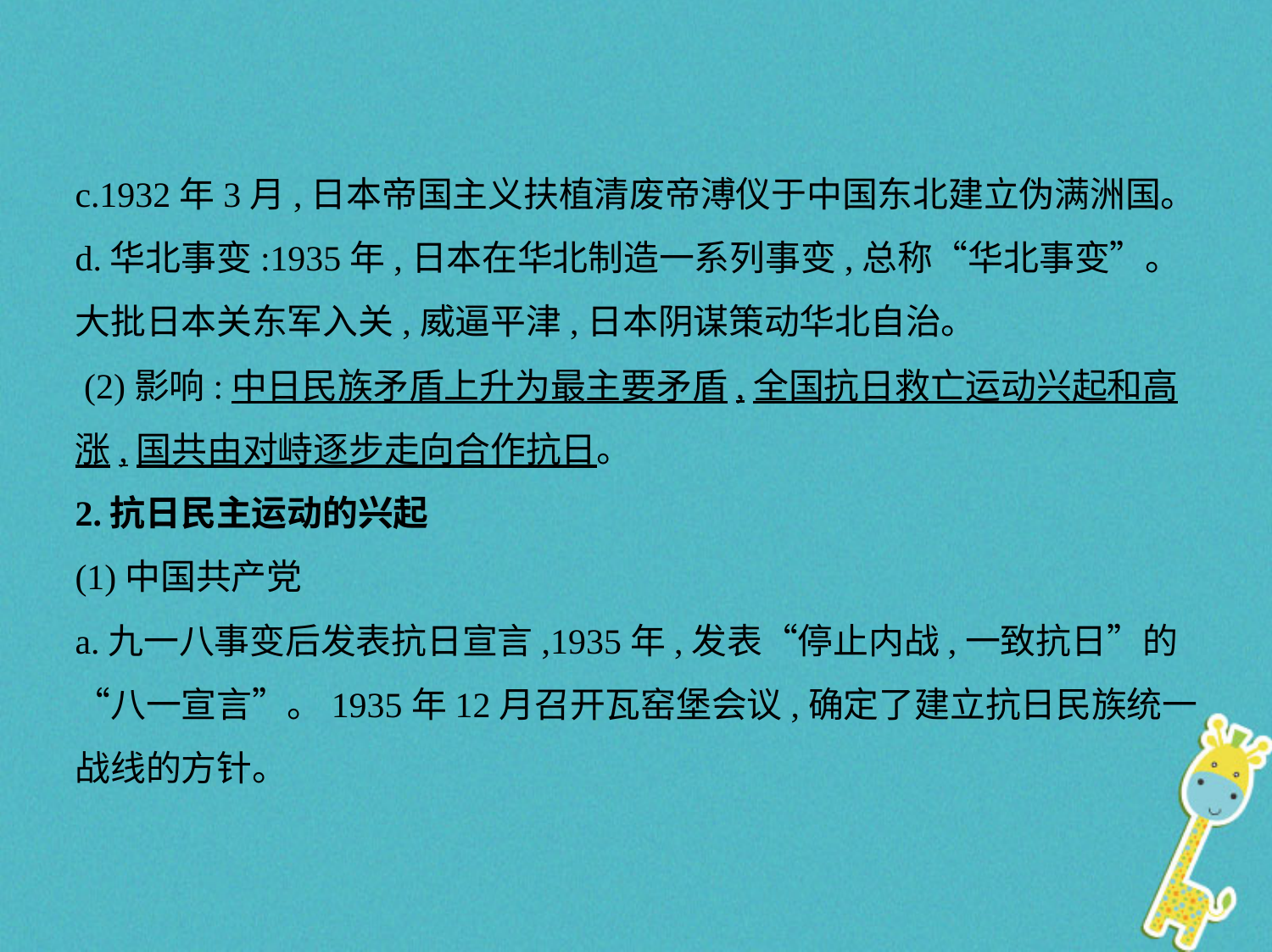

c.1932年3月,日本帝国主义扶植清废帝溥仪于中国东北建立伪满洲国。
d.华北事变:1935年,日本在华北制造一系列事变,总称“华北事变”。
大批日本关东军入关,威逼平津,日本阴谋策动华北自治。
 (2)影响:中日民族矛盾上升为最主要矛盾,全国抗日救亡运动兴起和高
涨,国共由对峙逐步走向合作抗日。
2.抗日民主运动的兴起
(1)中国共产党
a.九一八事变后发表抗日宣言,1935年,发表“停止内战,一致抗日”的
“八一宣言”。1935年12月召开瓦窑堡会议,确定了建立抗日民族统一
战线的方针。